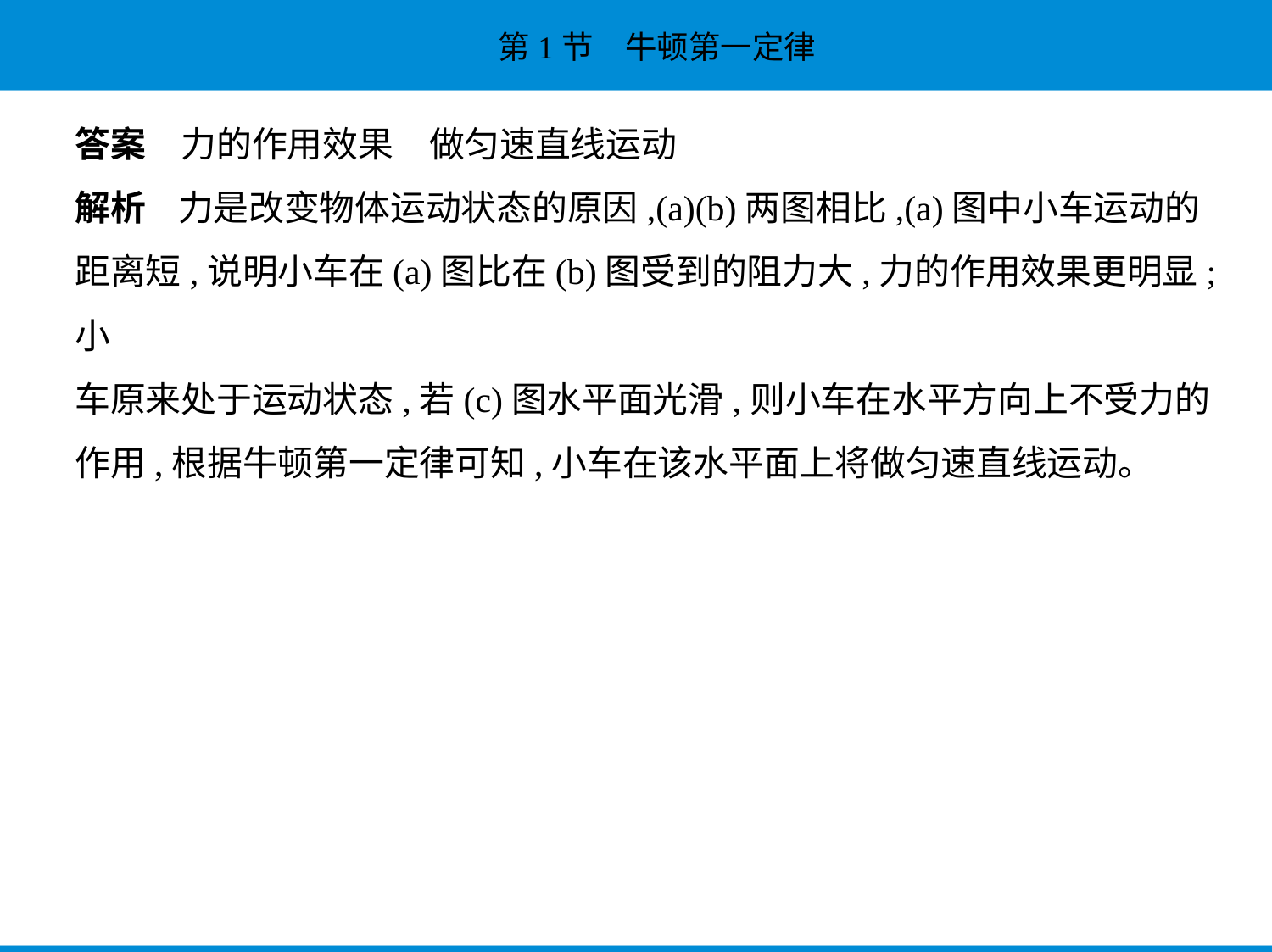

答案　力的作用效果　做匀速直线运动
解析    力是改变物体运动状态的原因,(a)(b)两图相比,(a)图中小车运动的
距离短,说明小车在(a)图比在(b)图受到的阻力大,力的作用效果更明显;小
车原来处于运动状态,若(c)图水平面光滑,则小车在水平方向上不受力的
作用,根据牛顿第一定律可知,小车在该水平面上将做匀速直线运动。